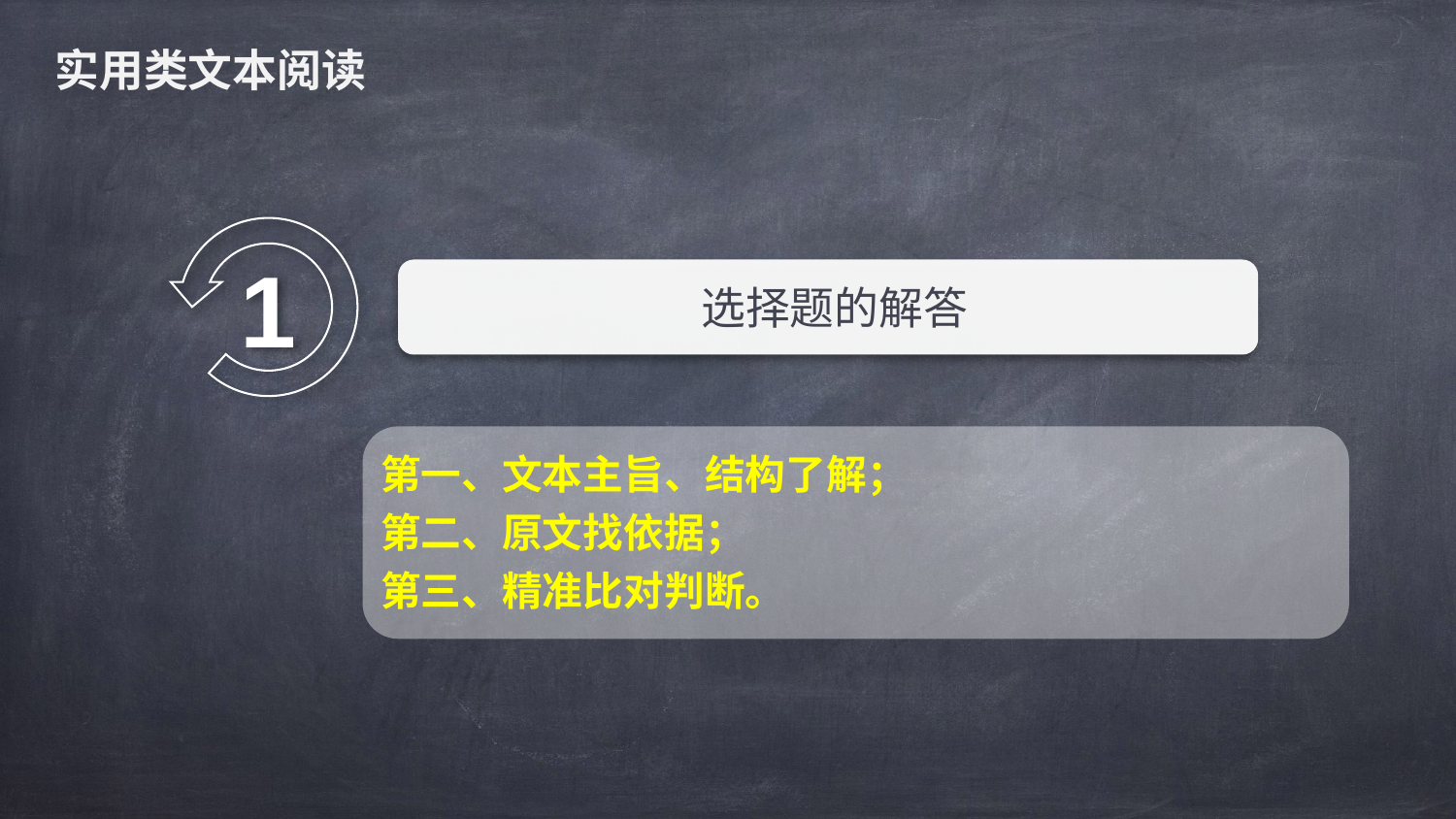

实用类文本阅读
1

选择题的解答

第一、文本主旨、结构了解；
第二、原文找依据；
第三、精准比对判断。